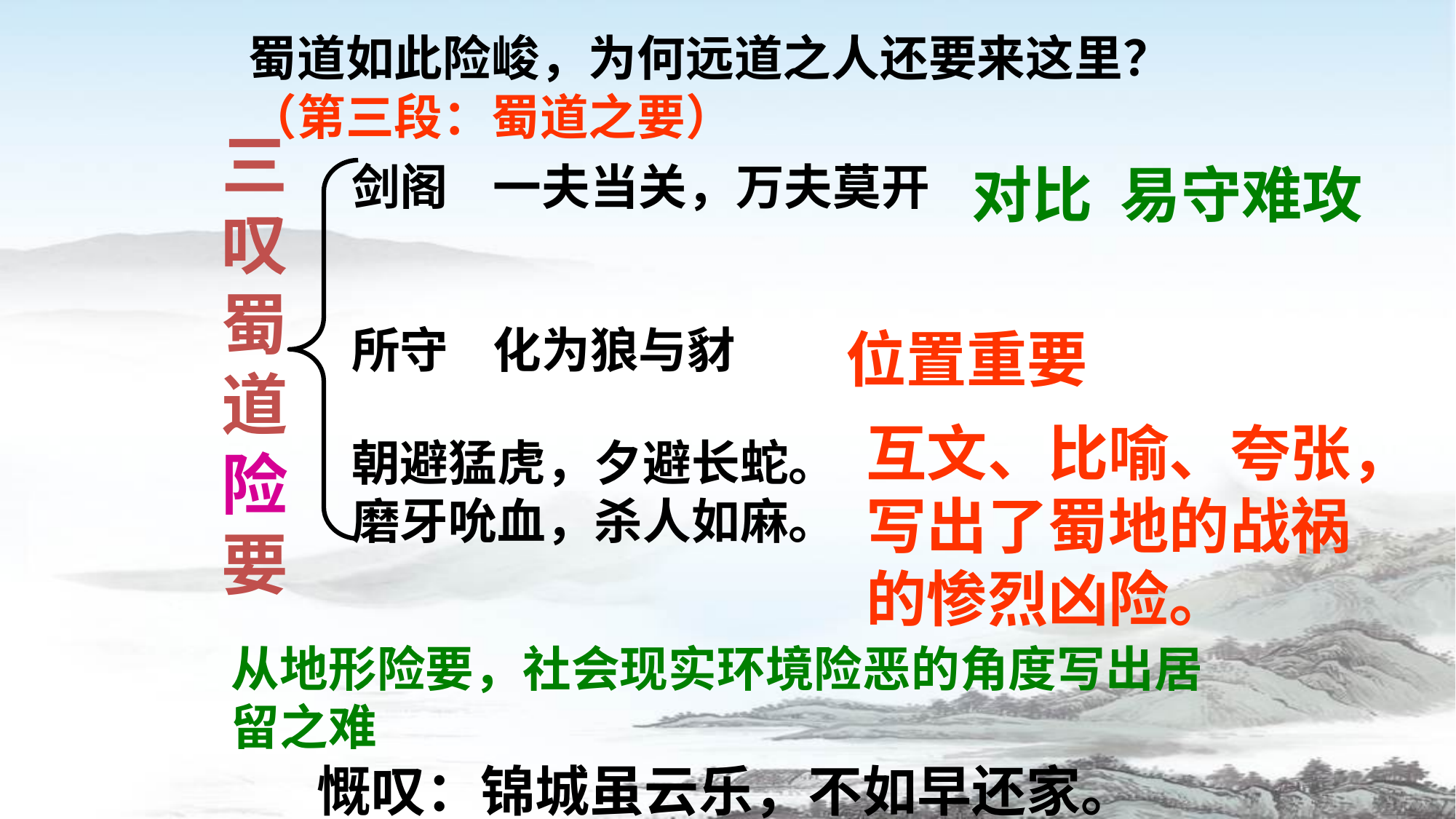

蜀道如此险峻，为何远道之人还要来这里？  （第三段：蜀道之要）
三叹蜀道险要
对比  易守难攻

剑阁    一夫当关，万夫莫开

所守    化为狼与豺

朝避猛虎，夕避长蛇。
磨牙吮血，杀人如麻。

位置重要
互文、比喻、夸张，写出了蜀地的战祸的惨烈凶险。
从地形险要，社会现实环境险恶的角度写出居留之难

慨叹：锦城虽云乐，不如早还家。